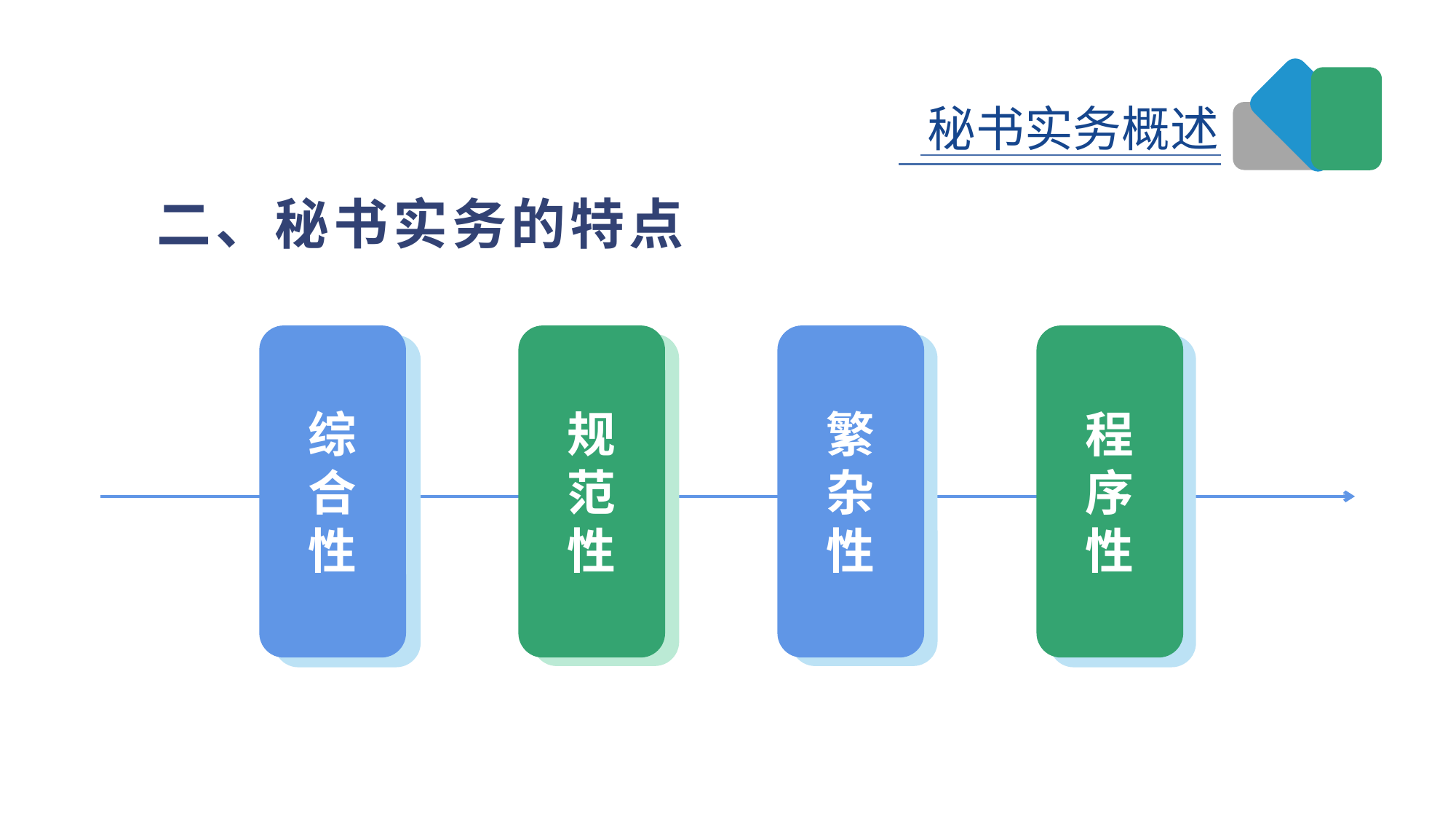

二、秘书实务的特点
综
合
性
规
范
性
繁
杂
性
程
序
性
综
合
性
综
合
性
综
合
性
综
合
性
15